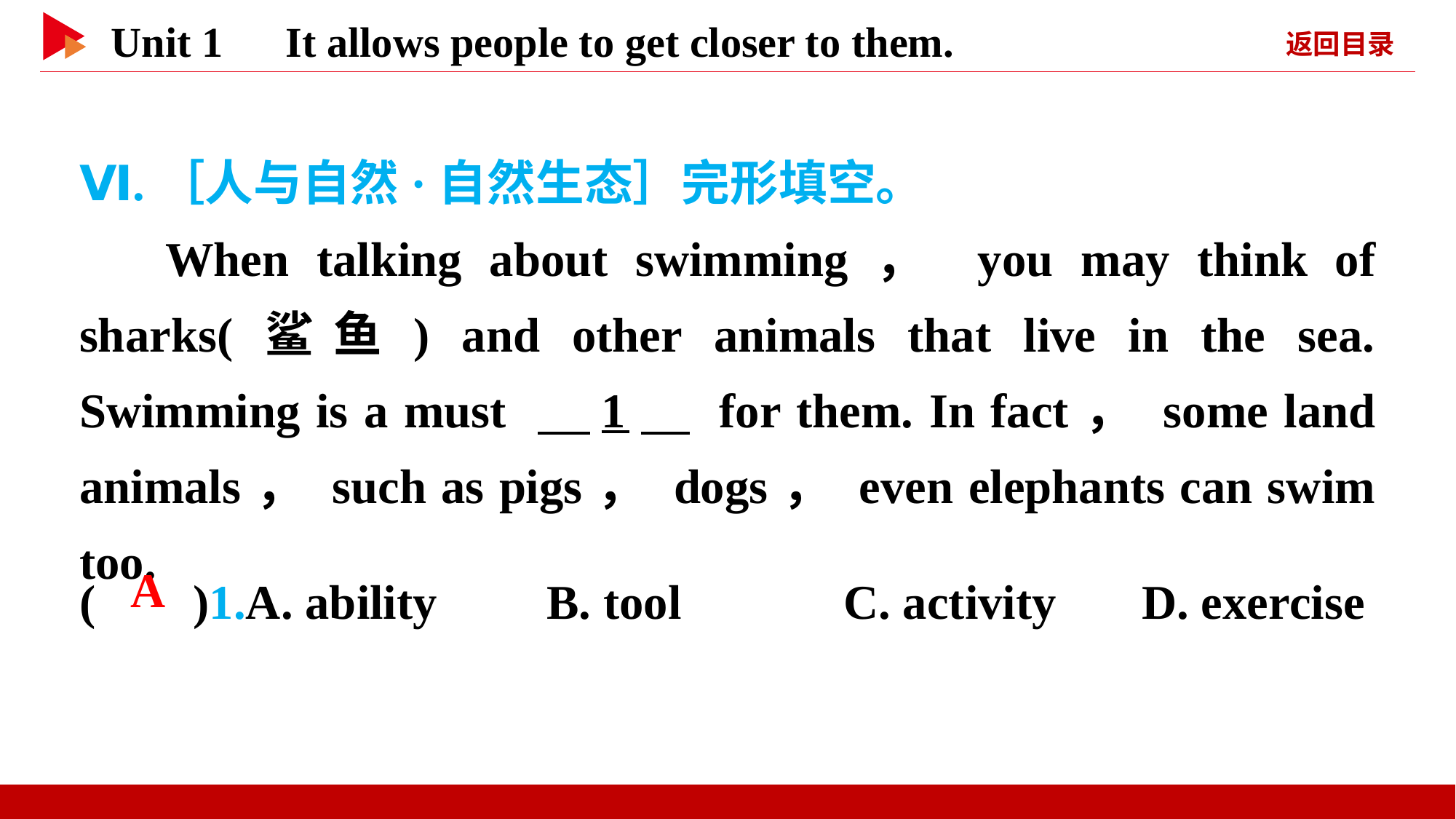

Ⅵ.［人与自然·自然生态］完形填空。
When talking about swimming， you may think of sharks(鲨鱼) and other animals that live in the sea. Swimming is a must 　1　 for them. In fact， some land animals， such as pigs， dogs， even elephants can swim too.
(        )1.A. ability         B. tool 		C. activity       D. exercise
   A